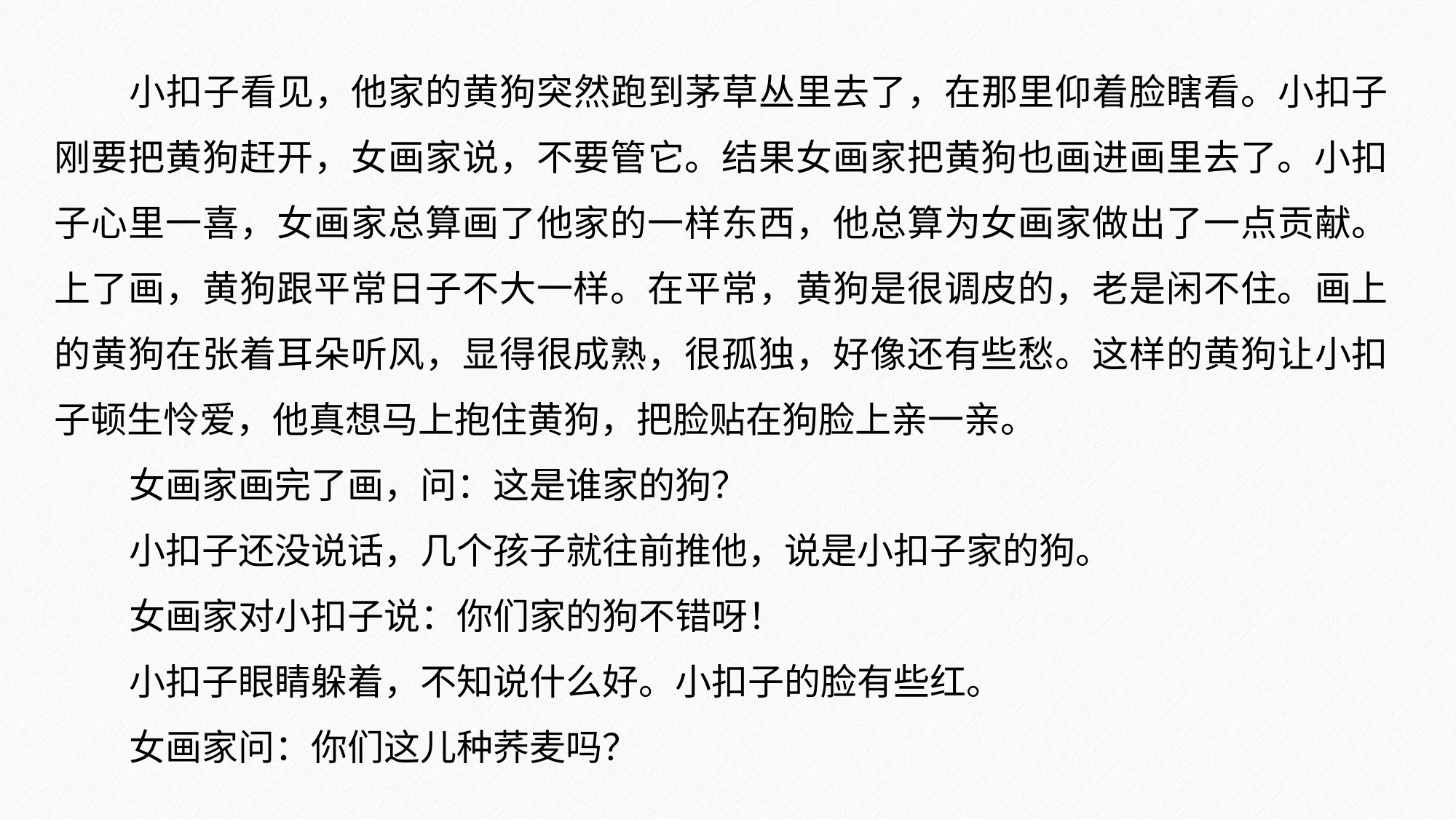

小扣子看见，他家的黄狗突然跑到茅草丛里去了，在那里仰着脸瞎看。小扣子刚要把黄狗赶开，女画家说，不要管它。结果女画家把黄狗也画进画里去了。小扣子心里一喜，女画家总算画了他家的一样东西，他总算为女画家做出了一点贡献。上了画，黄狗跟平常日子不大一样。在平常，黄狗是很调皮的，老是闲不住。画上的黄狗在张着耳朵听风，显得很成熟，很孤独，好像还有些愁。这样的黄狗让小扣子顿生怜爱，他真想马上抱住黄狗，把脸贴在狗脸上亲一亲。
女画家画完了画，问：这是谁家的狗？
小扣子还没说话，几个孩子就往前推他，说是小扣子家的狗。
女画家对小扣子说：你们家的狗不错呀！
小扣子眼睛躲着，不知说什么好。小扣子的脸有些红。
女画家问：你们这儿种荞麦吗？